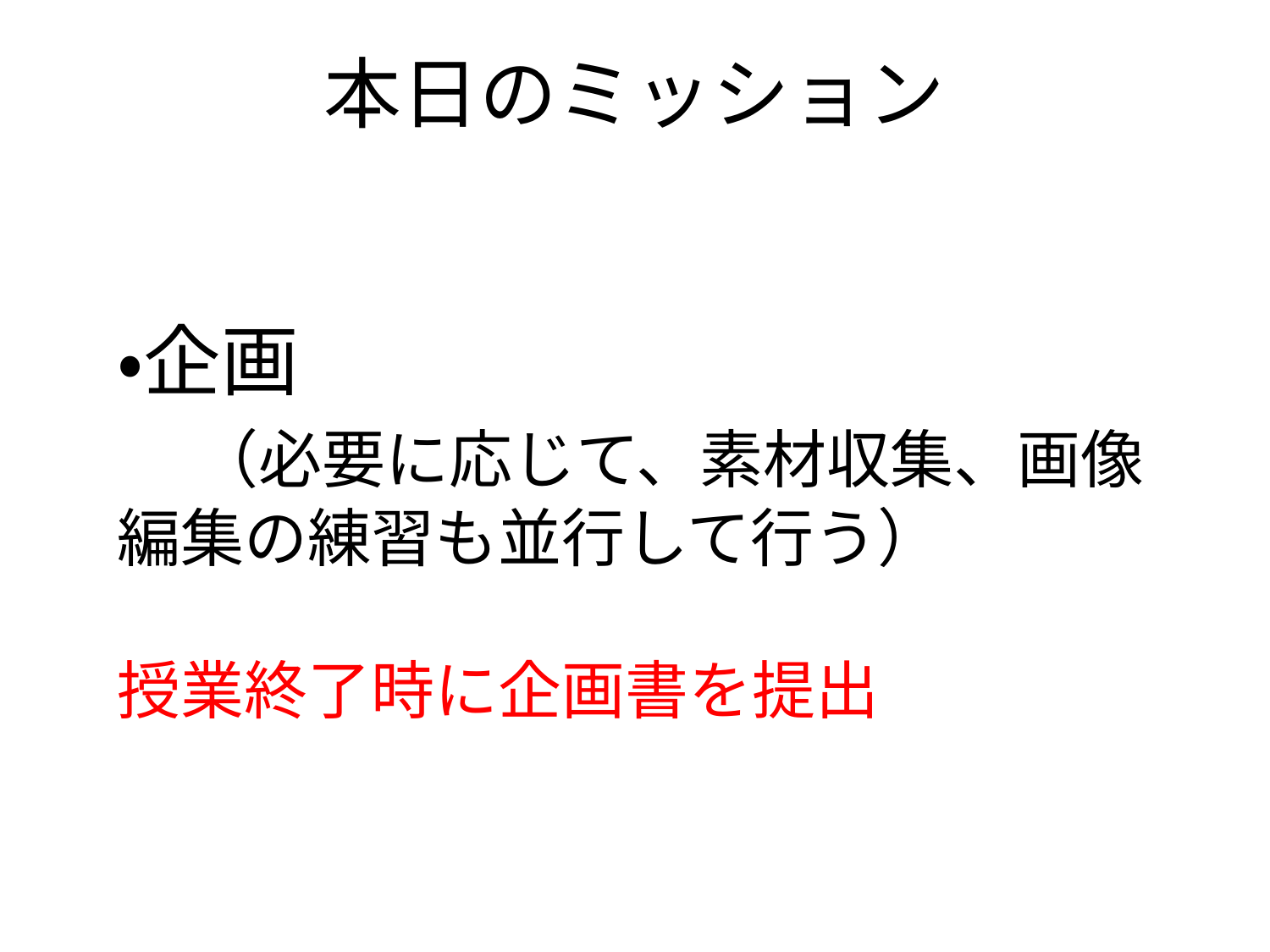

本日のミッション
・企画
　（必要に応じて、素材収集、画像編集の練習も並行して行う）

授業終了時に企画書を提出